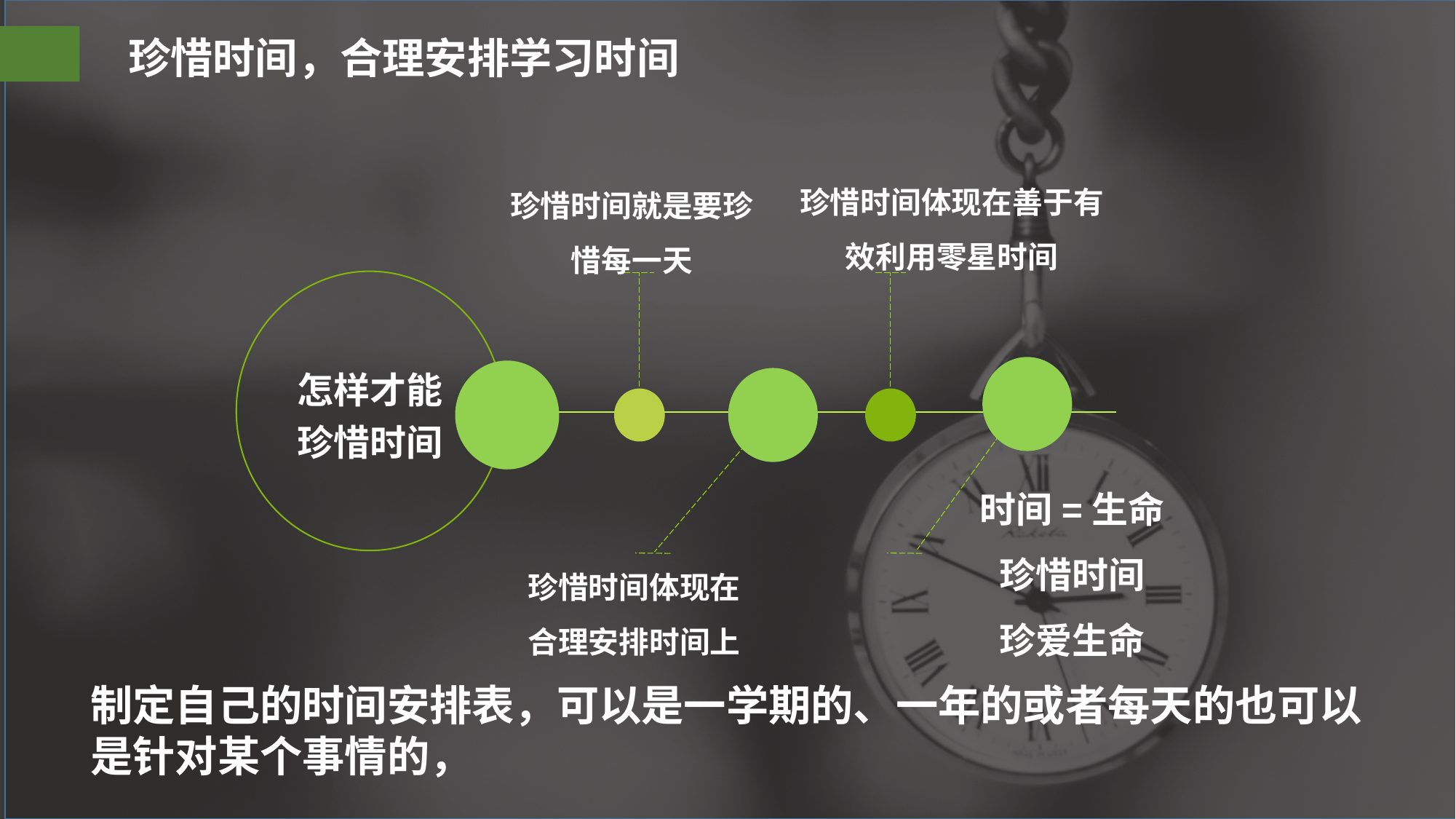

珍惜时间，合理安排学习时间
珍惜时间体现在善于有效利用零星时间
珍惜时间就是要珍惜每一天
怎样才能珍惜时间

时间=生命
珍惜时间
珍爱生命
珍惜时间体现在合理安排时间上
制定自己的时间安排表，可以是一学期的、一年的或者每天的也可以是针对某个事情的，